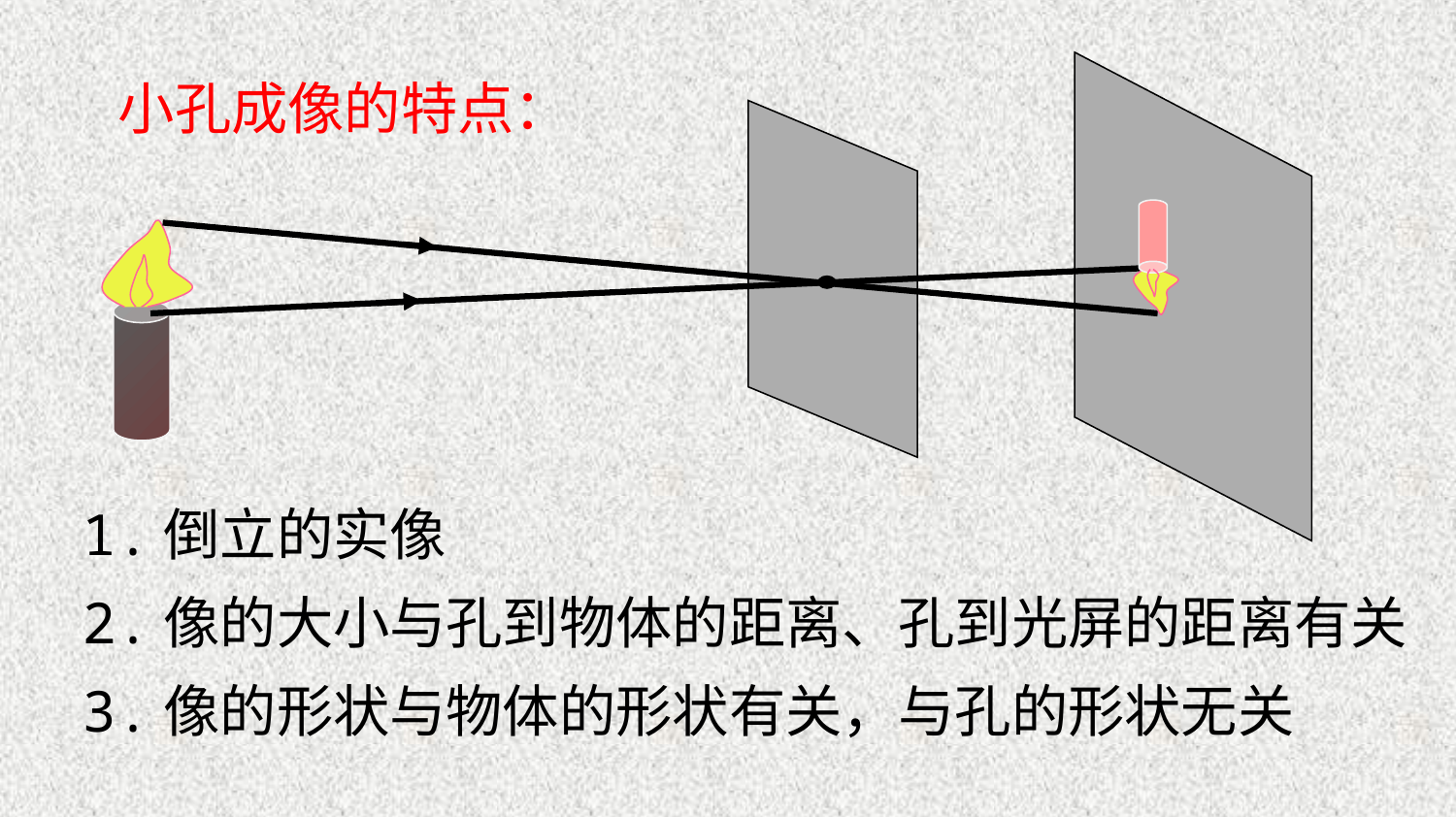

小孔成像的特点：

1.倒立的实像
2.像的大小与孔到物体的距离、孔到光屏的距离有关
3.像的形状与物体的形状有关，与孔的形状无关